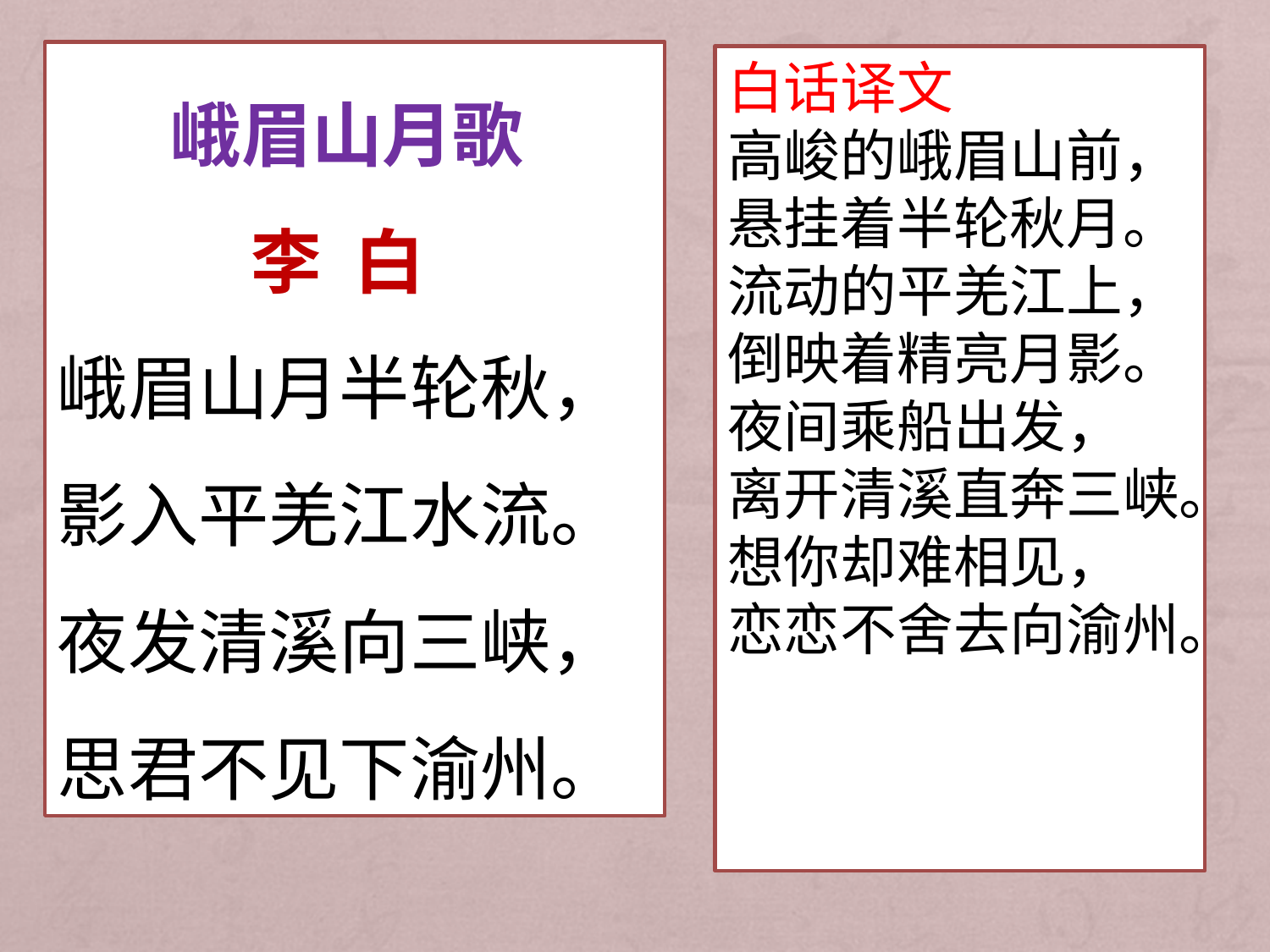

峨眉山月歌
           李  白
峨眉山月半轮秋，
影入平羌江水流。
夜发清溪向三峡，
思君不见下渝州。
白话译文
高峻的峨眉山前，悬挂着半轮秋月。流动的平羌江上，倒映着精亮月影。
夜间乘船出发，
离开清溪直奔三峡。想你却难相见，
恋恋不舍去向渝州。